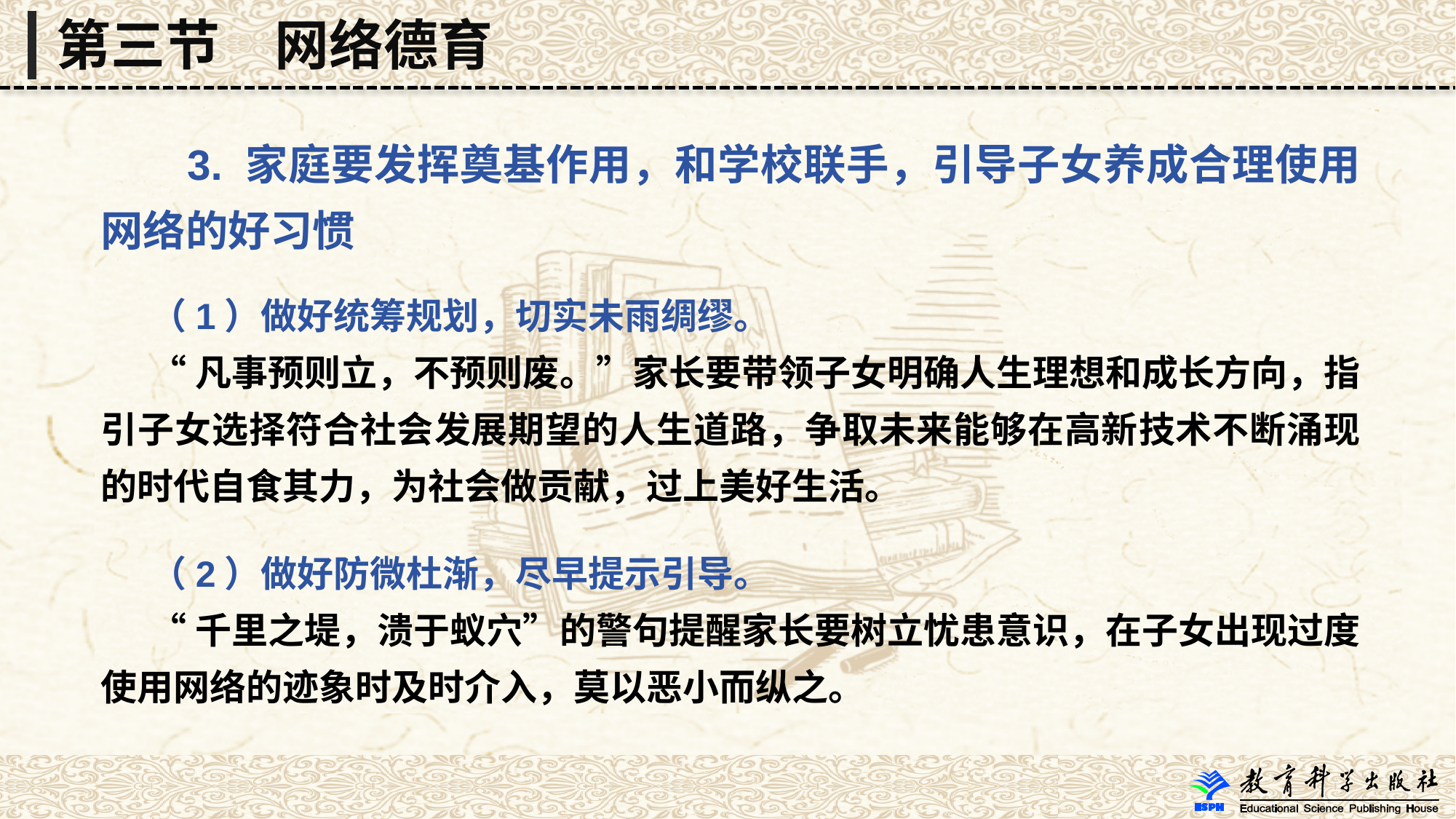

第三节　网络德育
       3. 家庭要发挥奠基作用，和学校联手，引导子女养成合理使用网络的好习惯

     （1）做好统筹规划，切实未雨绸缪。
      “凡事预则立，不预则废。”家长要带领子女明确人生理想和成长方向，指引子女选择符合社会发展期望的人生道路，争取未来能够在高新技术不断涌现的时代自食其力，为社会做贡献，过上美好生活。

     （2）做好防微杜渐，尽早提示引导。
      “千里之堤，溃于蚁穴”的警句提醒家长要树立忧患意识，在子女出现过度使用网络的迹象时及时介入，莫以恶小而纵之。